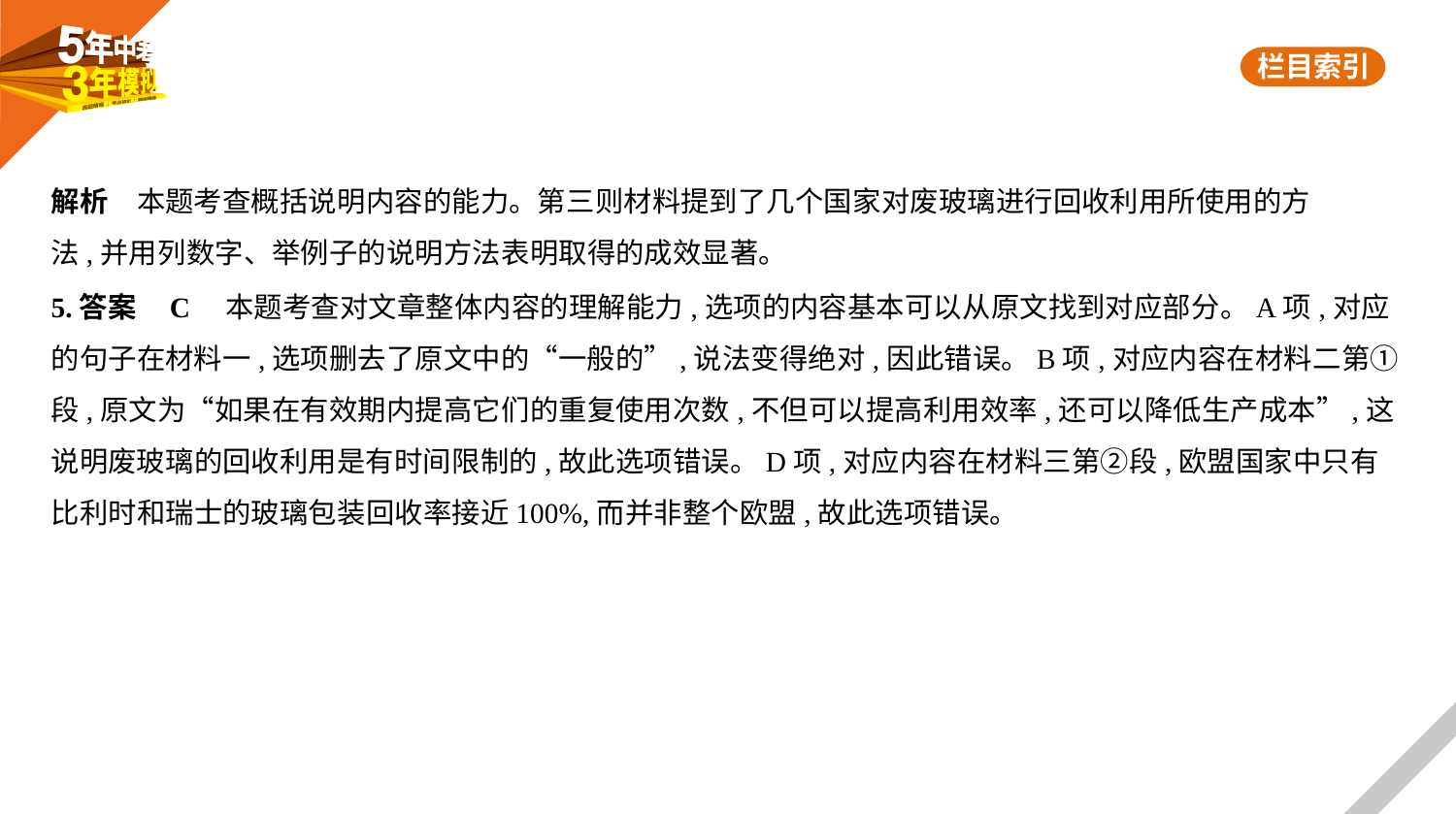

解析　本题考查概括说明内容的能力。第三则材料提到了几个国家对废玻璃进行回收利用所使用的方
法,并用列数字、举例子的说明方法表明取得的成效显著。
5.答案    C　本题考查对文章整体内容的理解能力,选项的内容基本可以从原文找到对应部分。A项,对应
的句子在材料一,选项删去了原文中的“一般的”,说法变得绝对,因此错误。B项,对应内容在材料二第①
段,原文为“如果在有效期内提高它们的重复使用次数,不但可以提高利用效率,还可以降低生产成本”,这
说明废玻璃的回收利用是有时间限制的,故此选项错误。D项,对应内容在材料三第②段,欧盟国家中只有
比利时和瑞士的玻璃包装回收率接近100%,而并非整个欧盟,故此选项错误。